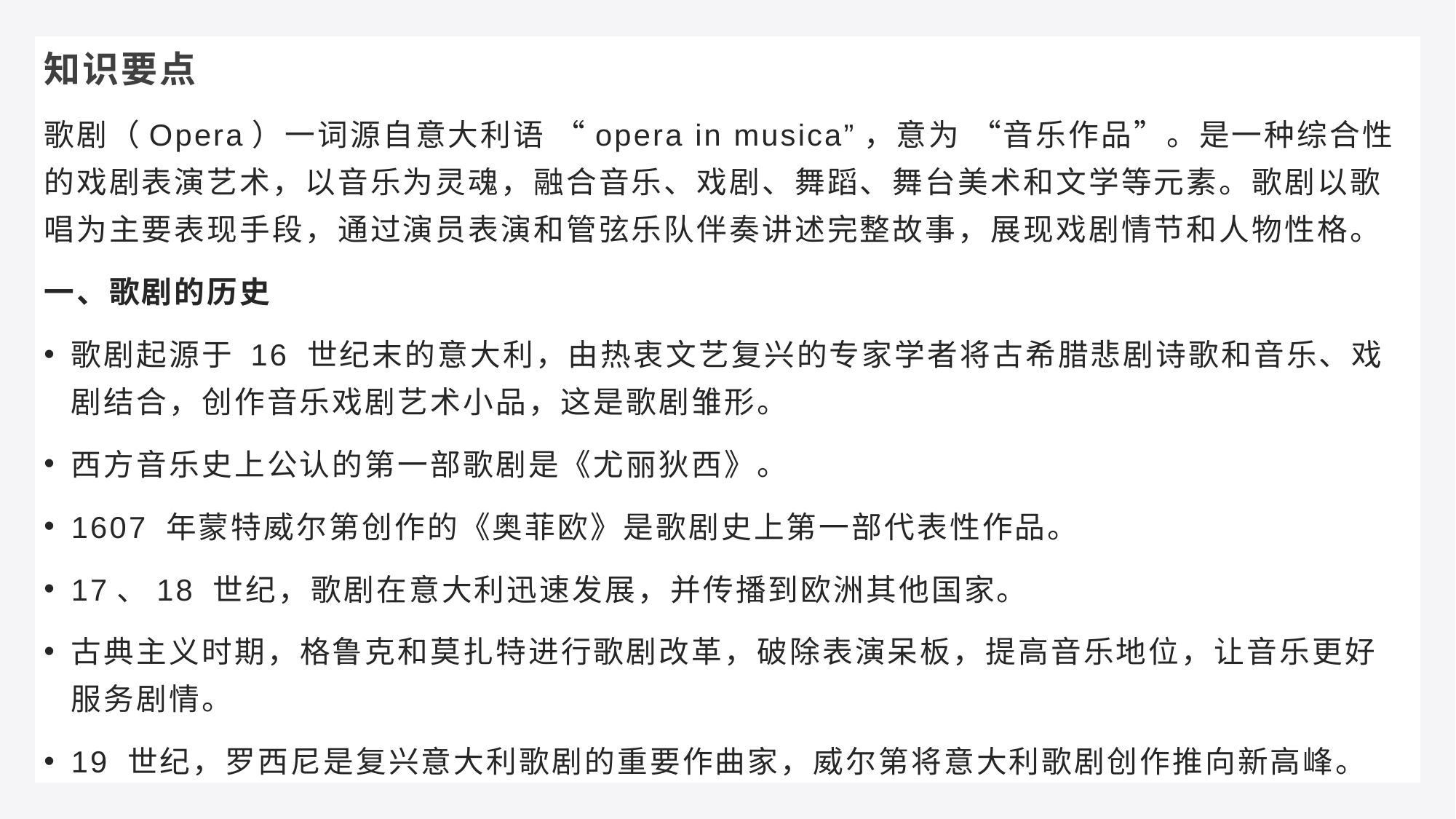

知识要点
歌剧（Opera）一词源自意大利语 “opera in musica”，意为 “音乐作品”。是一种综合性的戏剧表演艺术，以音乐为灵魂，融合音乐、戏剧、舞蹈、舞台美术和文学等元素。歌剧以歌唱为主要表现手段，通过演员表演和管弦乐队伴奏讲述完整故事，展现戏剧情节和人物性格。
一、歌剧的历史
歌剧起源于 16 世纪末的意大利，由热衷文艺复兴的专家学者将古希腊悲剧诗歌和音乐、戏剧结合，创作音乐戏剧艺术小品，这是歌剧雏形。
西方音乐史上公认的第一部歌剧是《尤丽狄西》。
1607 年蒙特威尔第创作的《奥菲欧》是歌剧史上第一部代表性作品。
17、18 世纪，歌剧在意大利迅速发展，并传播到欧洲其他国家。
古典主义时期，格鲁克和莫扎特进行歌剧改革，破除表演呆板，提高音乐地位，让音乐更好服务剧情。
19 世纪，罗西尼是复兴意大利歌剧的重要作曲家，威尔第将意大利歌剧创作推向新高峰。